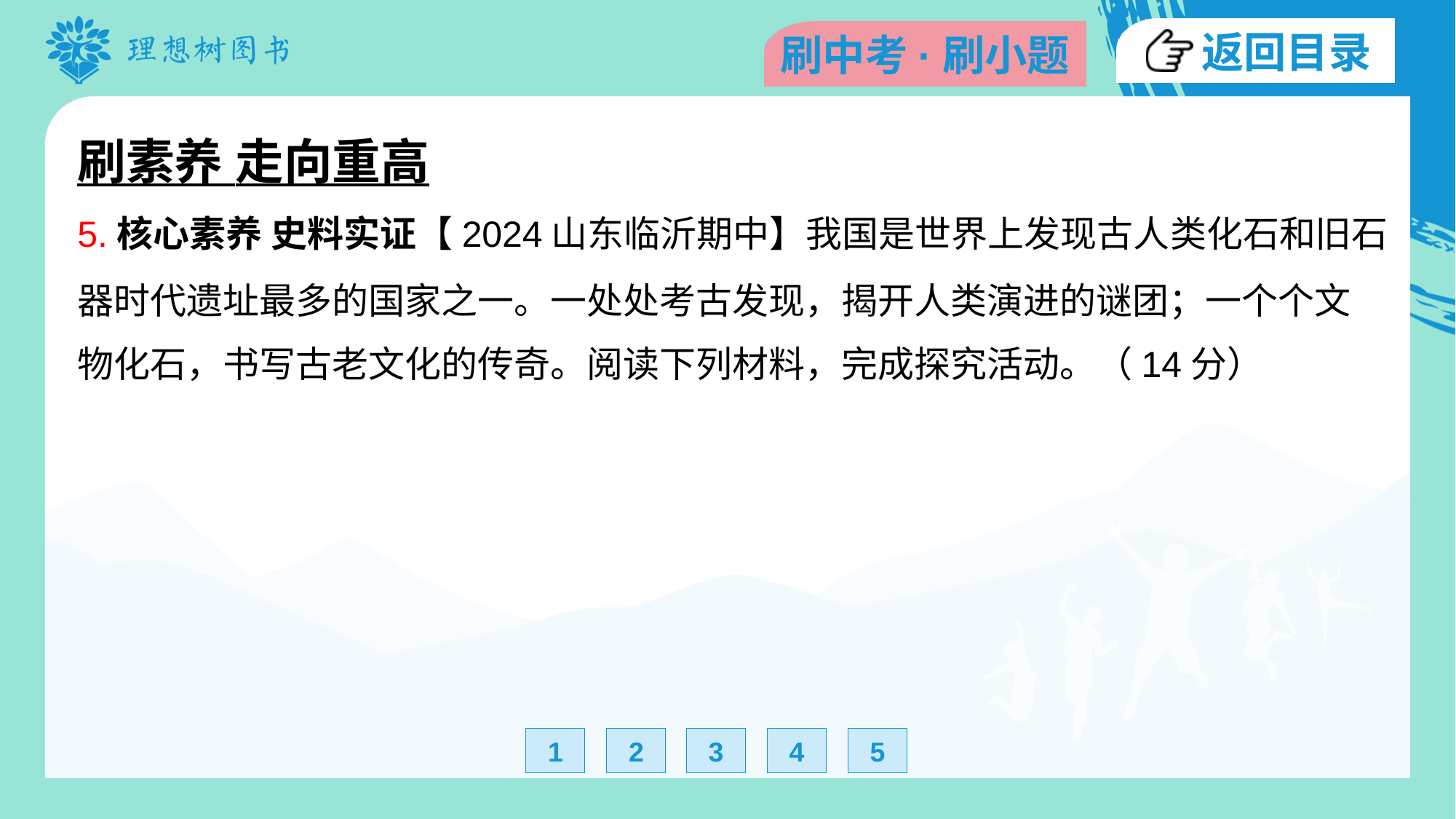

刷素养 走向重高
5.核心素养 史料实证【2024山东临沂期中】我国是世界上发现古人类化石和旧石
器时代遗址最多的国家之一。一处处考古发现，揭开人类演进的谜团；一个个文
物化石，书写古老文化的传奇。阅读下列材料，完成探究活动。（14分）